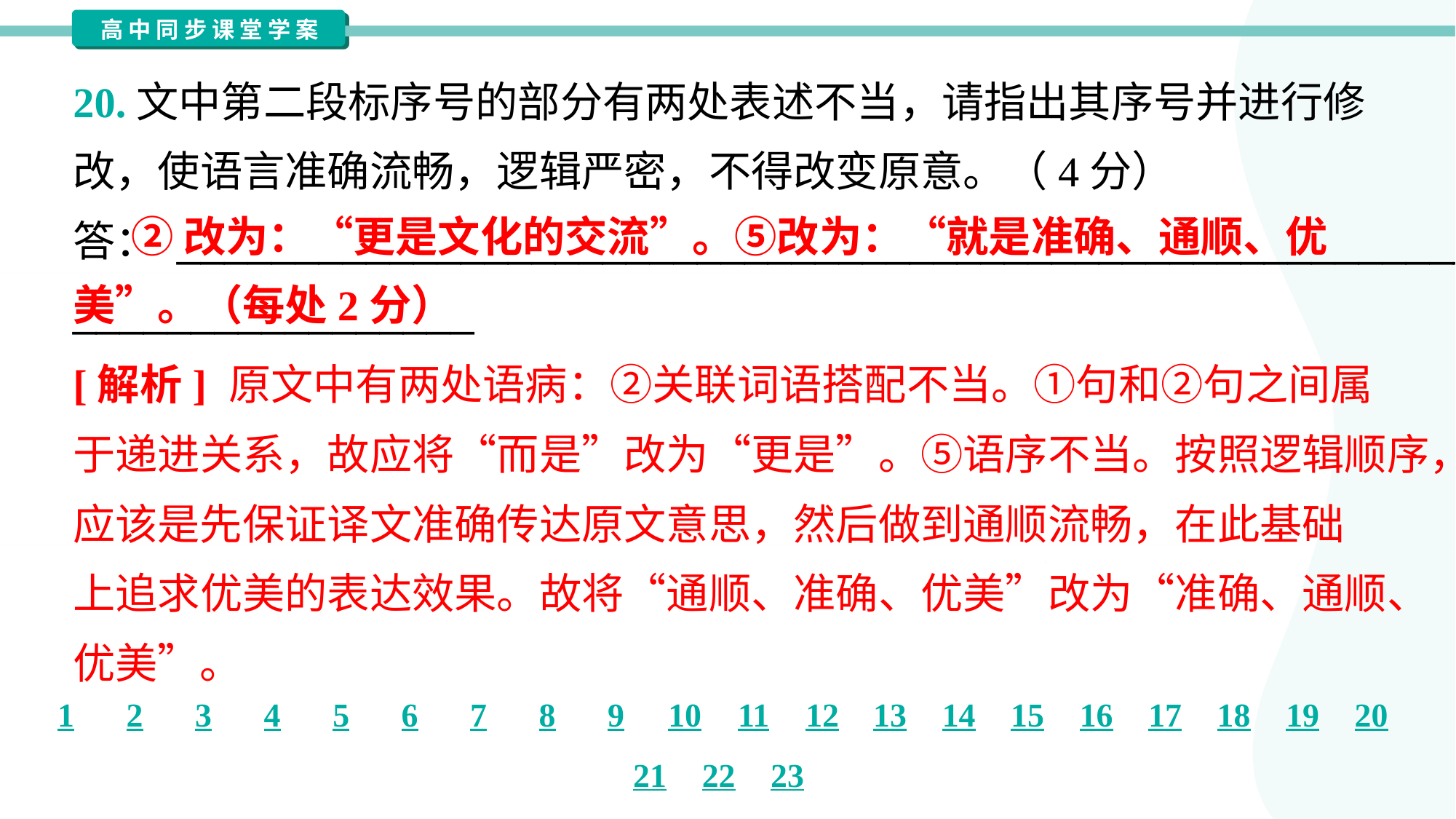

20.文中第二段标序号的部分有两处表述不当，请指出其序号并进行修
改，使语言准确流畅，逻辑严密，不得改变原意。（4分）
答： ________________________________________________________
_________________
      ②改为：“更是文化的交流”。⑤改为：“就是准确、通顺、优美”。（每处2分）
[解析] 原文中有两处语病：②关联词语搭配不当。①句和②句之间属
于递进关系，故应将“而是”改为“更是”。⑤语序不当。按照逻辑顺序，
应该是先保证译文准确传达原文意思，然后做到通顺流畅，在此基础
上追求优美的表达效果。故将“通顺、准确、优美”改为“准确、通顺、
优美”。